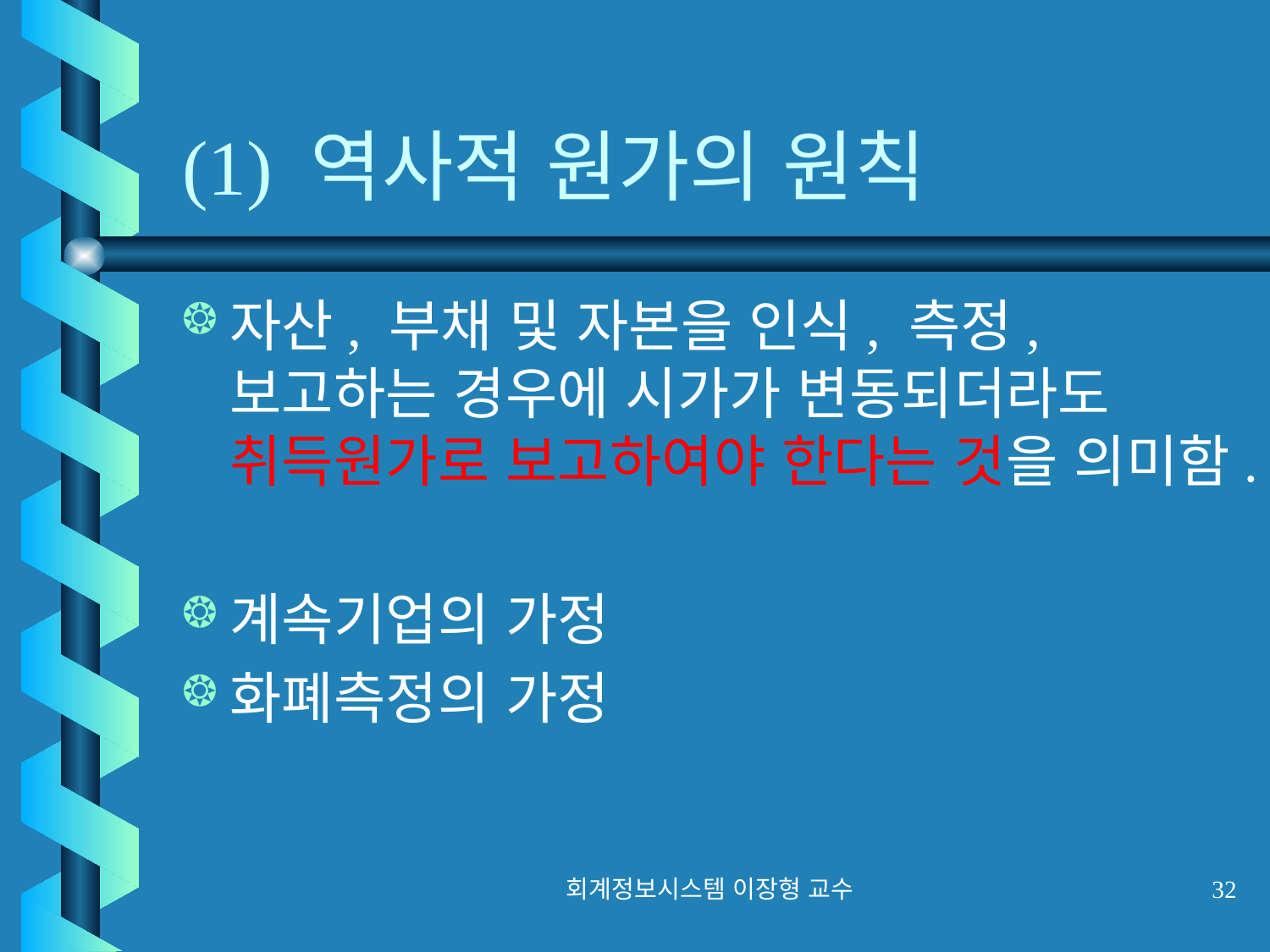

# (1) 역사적 원가의 원칙
자산, 부채 및 자본을 인식, 측정, 보고하는 경우에 시가가 변동되더라도 취득원가로 보고하여야 한다는 것을 의미함.

계속기업의 가정
화폐측정의 가정
회계정보시스템 이장형 교수
32